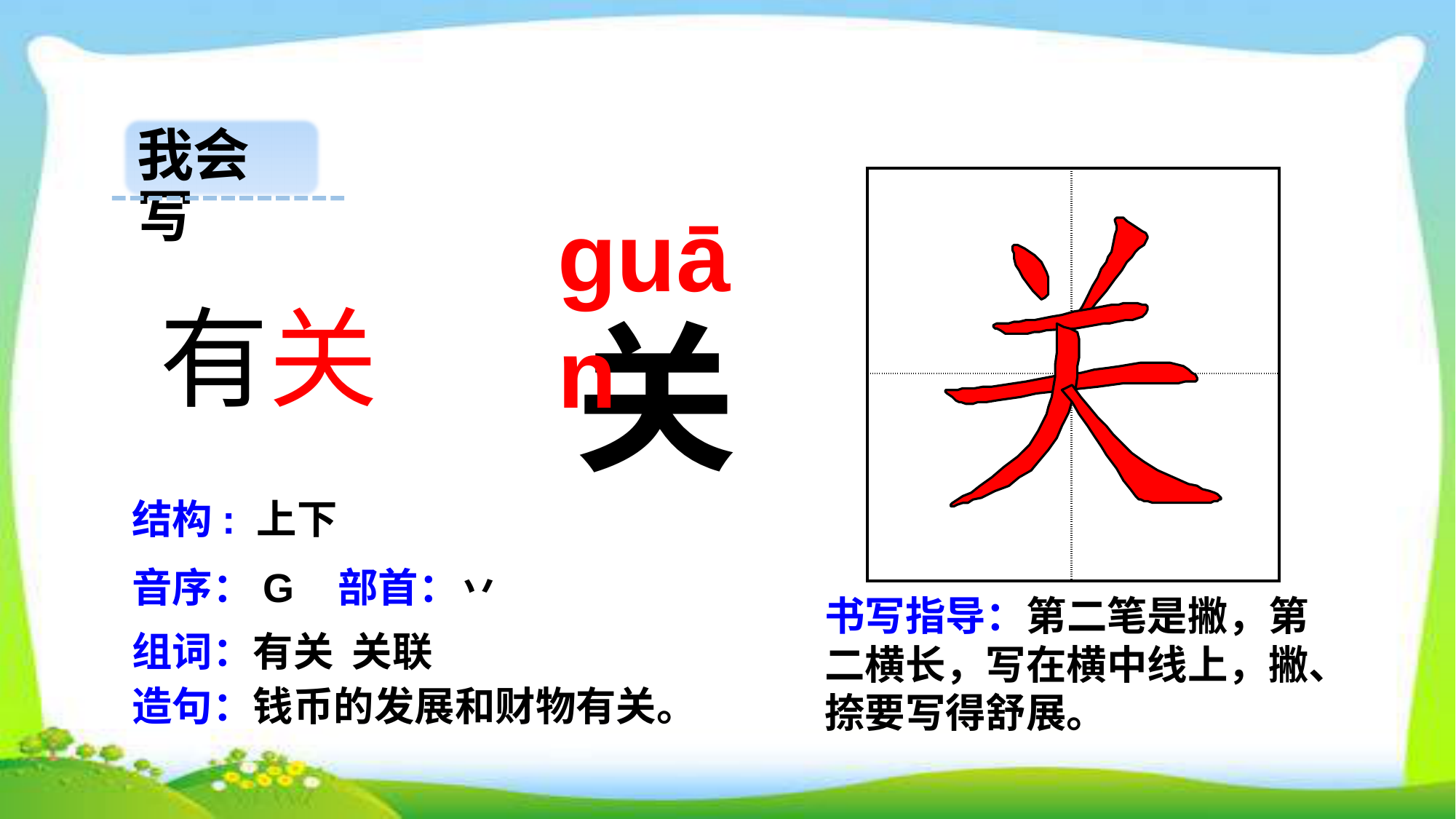

我会写

|  |  |
| --- | --- |
|  |  |
guān

有关
关

结构: 上下
音序：G   部首：丷
书写指导：第二笔是撇，第二横长，写在横中线上，撇、捺要写得舒展。
组词：有关  关联
造句：钱币的发展和财物有关。